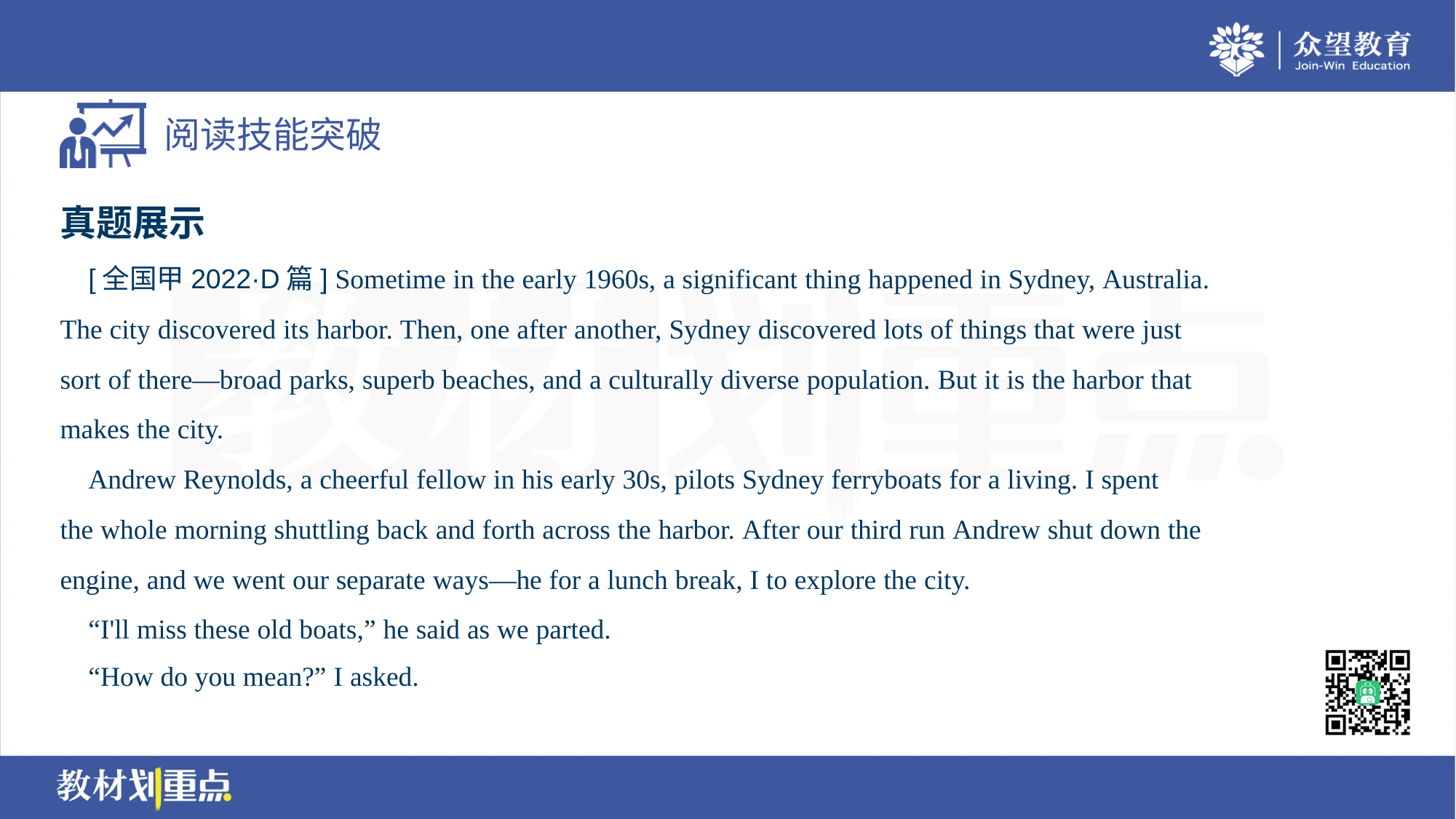

真题展示
    [全国甲2022·D篇] Sometime in the early 1960s, a significant thing happened in Sydney, Australia.
The city discovered its harbor. Then, one after another, Sydney discovered lots of things that were just
sort of there—broad parks, superb beaches, and a culturally diverse population. But it is the harbor that
makes the city.
    Andrew Reynolds, a cheerful fellow in his early 30s, pilots Sydney ferryboats for a living. I spent
the whole morning shuttling back and forth across the harbor. After our third run Andrew shut down the
engine, and we went our separate ways—he for a lunch break, I to explore the city.
    “I'll miss these old boats,” he said as we parted.
    “How do you mean?” I asked.